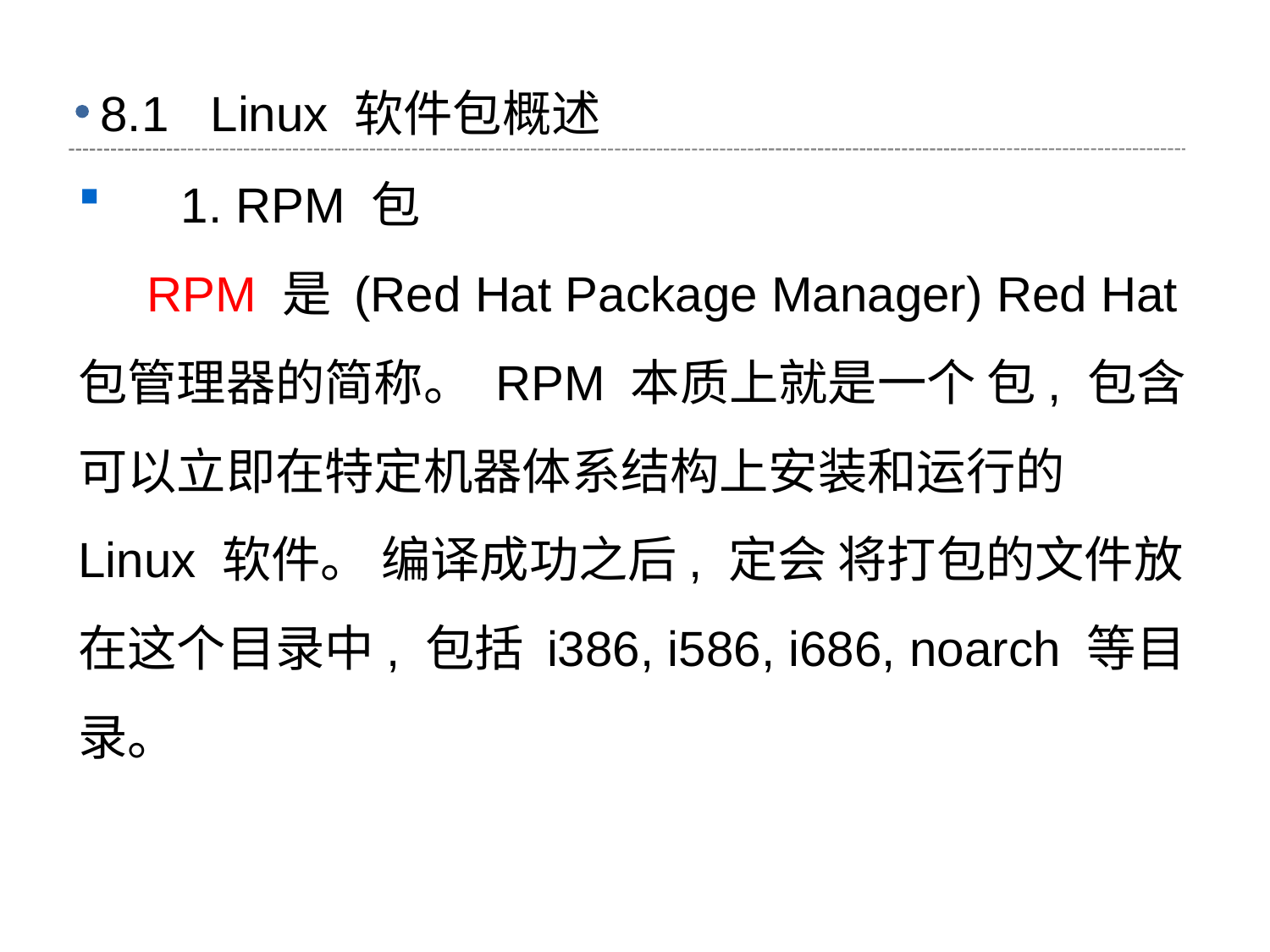

# 8.1   Linux 软件包概述
    1. RPM 包
     RPM 是 (Red Hat Package Manager) Red Hat 包管理器的简称。 RPM 本质上就是一个 包, 包含可以立即在特定机器体系结构上安装和运行的 Linux 软件。 编译成功之后, 定会 将打包的文件放在这个目录中, 包括 i386, i586, i686, noarch 等目录。